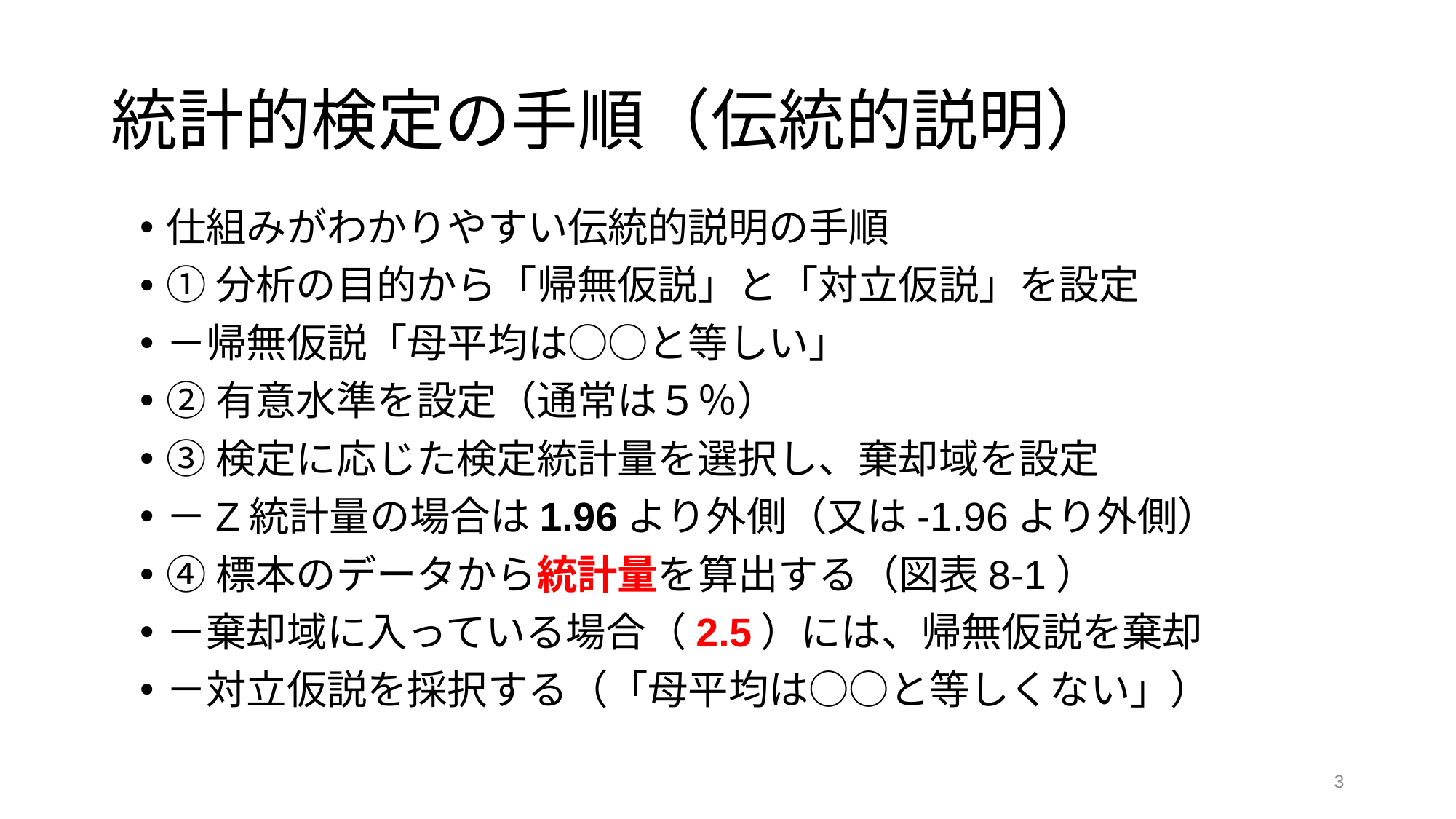

# 統計的検定の手順（伝統的説明）
仕組みがわかりやすい伝統的説明の手順
①分析の目的から「帰無仮説」と「対立仮説」を設定
－帰無仮説「母平均は○○と等しい」
②有意水準を設定（通常は５％）
③検定に応じた検定統計量を選択し、棄却域を設定
－Z統計量の場合は1.96より外側（又は-1.96より外側）
④標本のデータから統計量を算出する（図表8-1）
－棄却域に入っている場合（2.5）には、帰無仮説を棄却
－対立仮説を採択する（「母平均は○○と等しくない」）
3
3